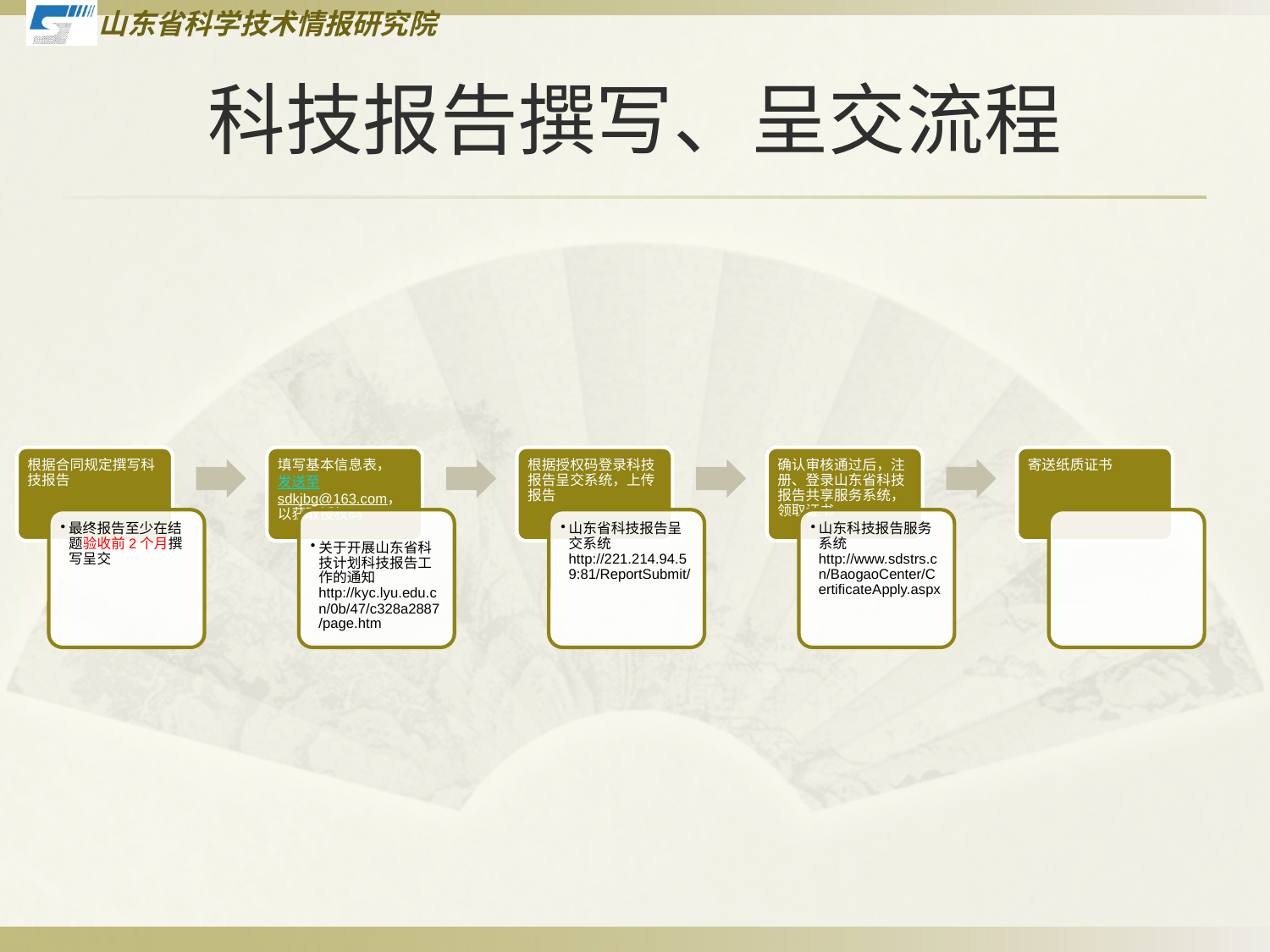

# 科技报告撰写、呈交流程
根据合同规定撰写科技报告
最终报告至少在结题验收前2个月撰写呈交

填写基本信息表，发送至sdkjbg@163.com，以获取授权码

关于开展山东省科技计划科技报告工作的通知  http://kyc.lyu.edu.cn/0b/47/c328a2887/page.htm

根据授权码登录科技报告呈交系统，上传报告
山东省科技报告呈交系统  http://221.214.94.59:81/ReportSubmit/

确认审核通过后，注册、登录山东省科技报告共享服务系统，领取证书
山东科技报告服务系统  http://www.sdstrs.cn/BaogaoCenter/CertificateApply.aspx

寄送纸质证书